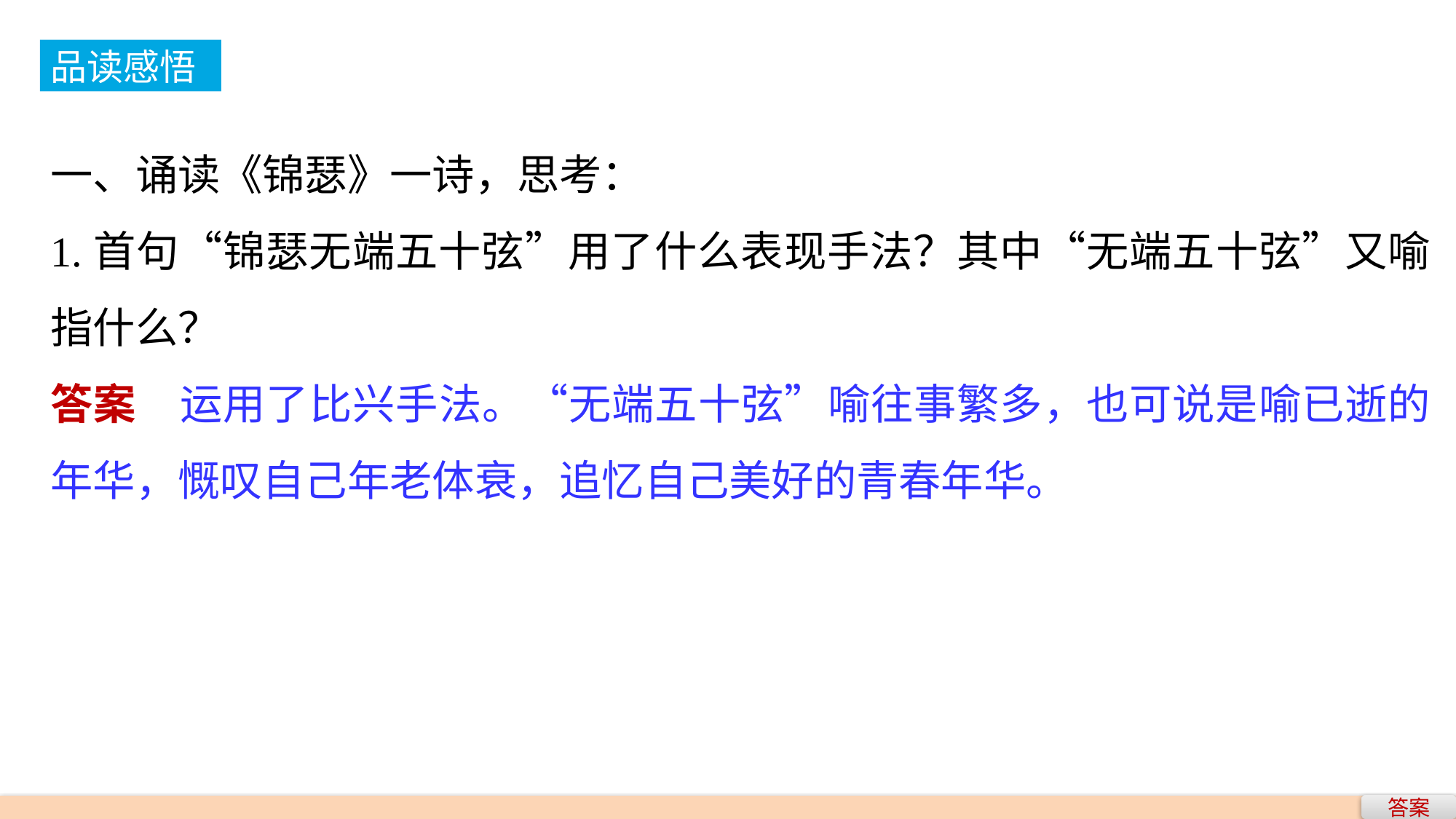

品读感悟
一、诵读《锦瑟》一诗，思考：
1.首句“锦瑟无端五十弦”用了什么表现手法？其中“无端五十弦”又喻指什么？
答案　运用了比兴手法。“无端五十弦”喻往事繁多，也可说是喻已逝的年华，慨叹自己年老体衰，追忆自己美好的青春年华。
答案